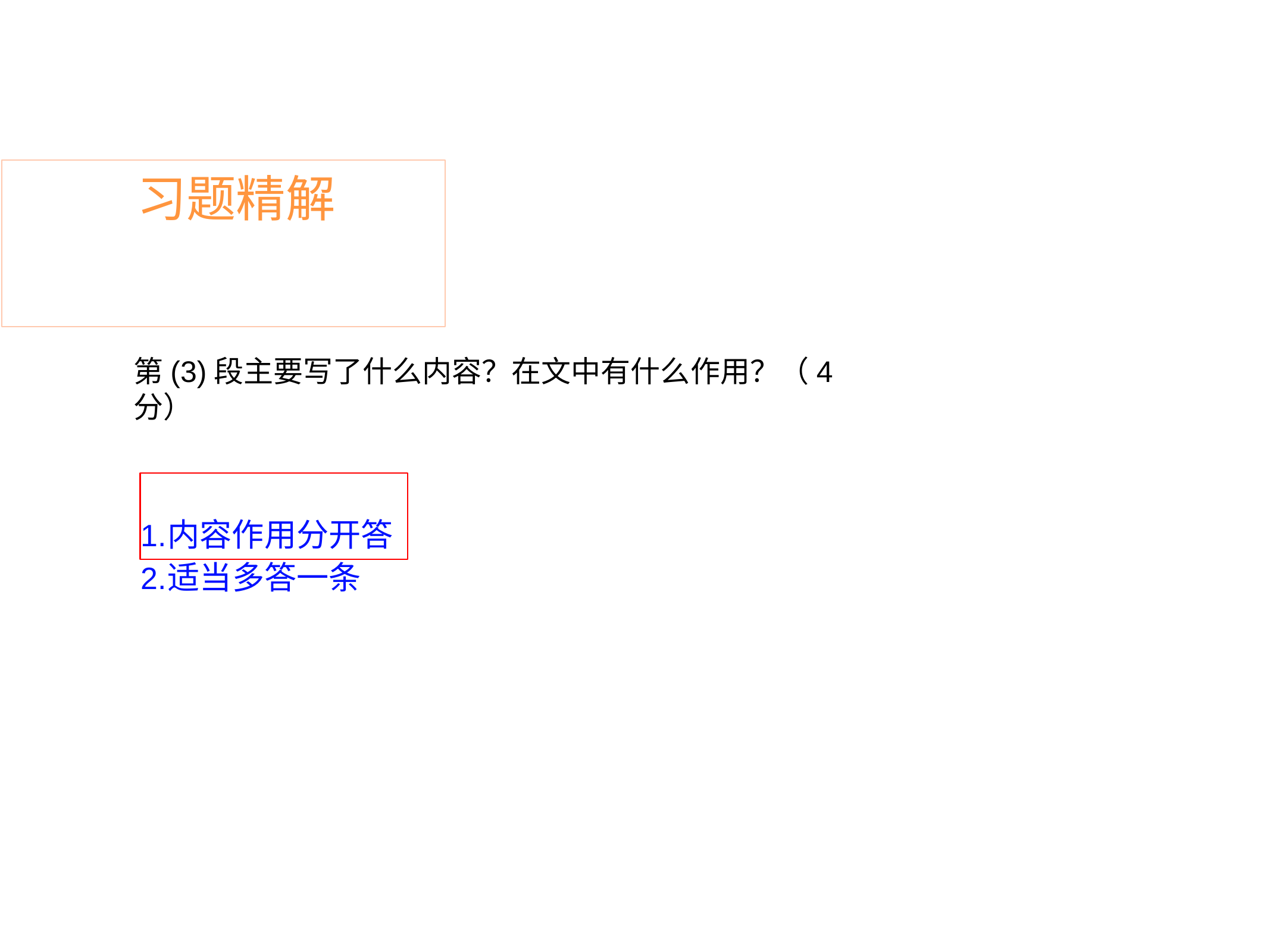

# 习题精解
第(3)段主要写了什么内容？在文中有什么作用？（4分）

内容作用分开答
适当多答一条